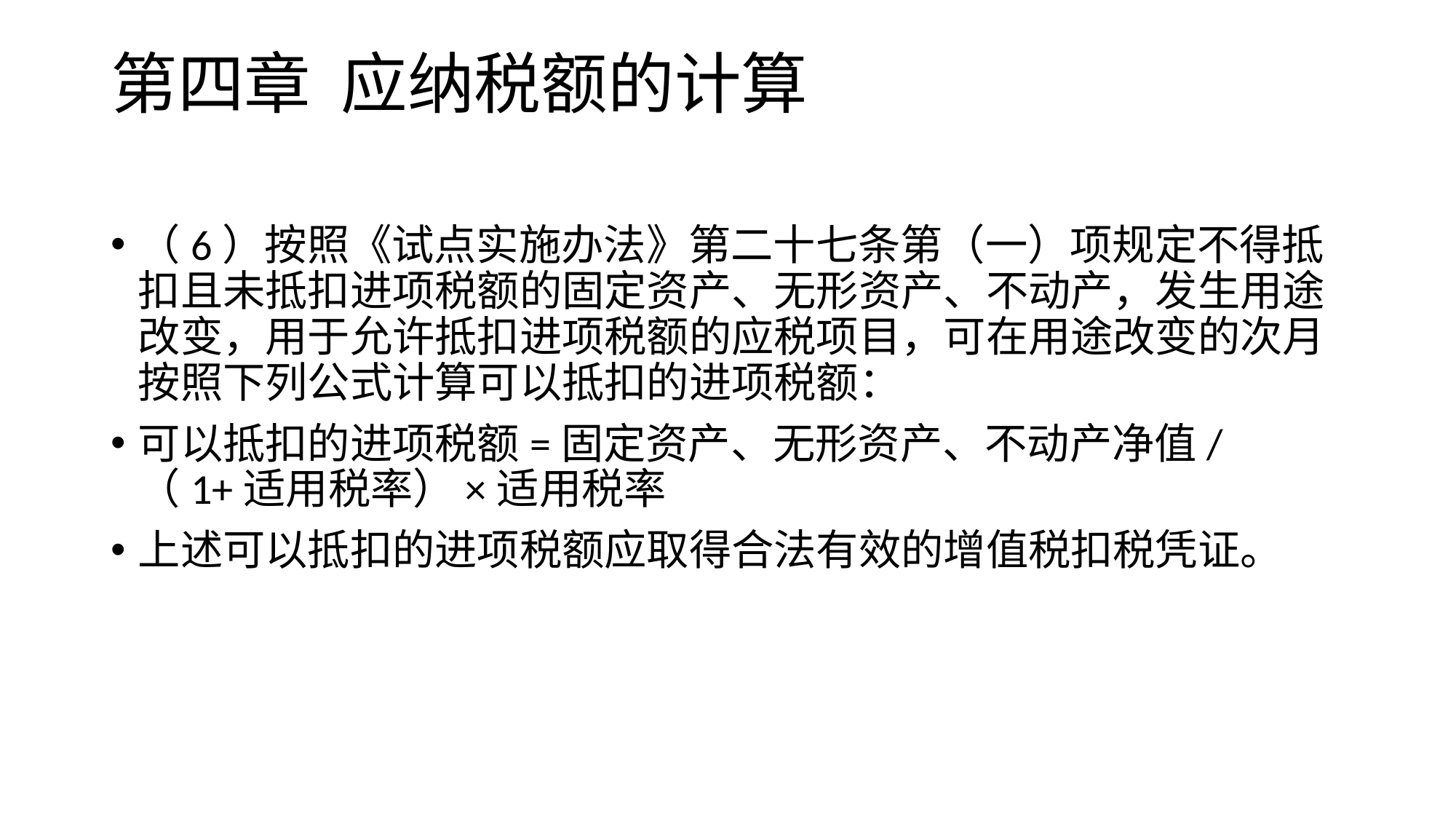

# 第四章  应纳税额的计算

（6）按照《试点实施办法》第二十七条第（一）项规定不得抵扣且未抵扣进项税额的固定资产、无形资产、不动产，发生用途改变，用于允许抵扣进项税额的应税项目，可在用途改变的次月按照下列公式计算可以抵扣的进项税额：
可以抵扣的进项税额=固定资产、无形资产、不动产净值/（1+适用税率）×适用税率
上述可以抵扣的进项税额应取得合法有效的增值税扣税凭证。